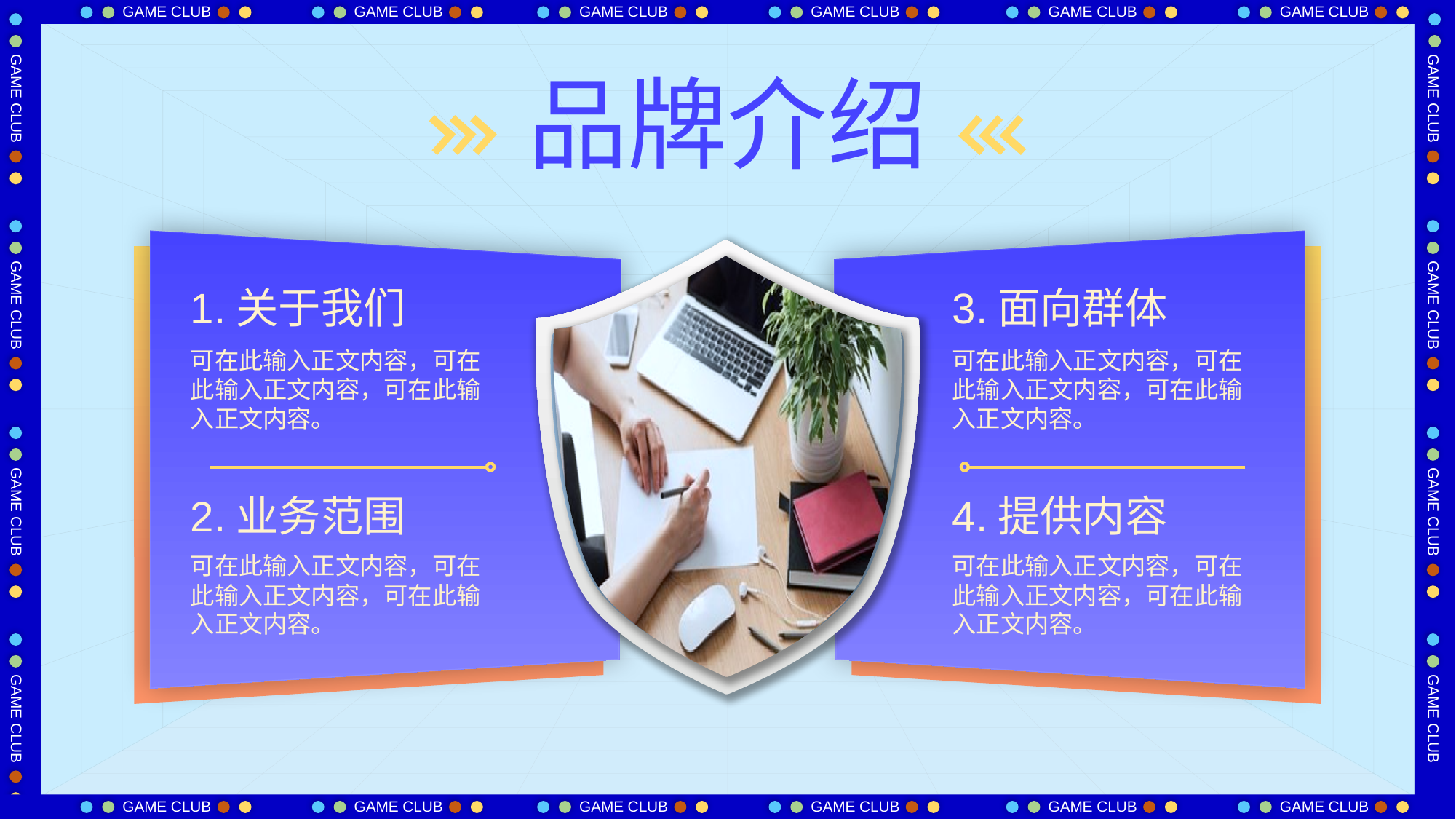

品牌介绍

1.关于我们
3.面向群体

可在此输入正文内容，可在此输入正文内容，可在此输入正文内容。
可在此输入正文内容，可在此输入正文内容，可在此输入正文内容。
2.业务范围
4.提供内容

可在此输入正文内容，可在此输入正文内容，可在此输入正文内容。
可在此输入正文内容，可在此输入正文内容，可在此输入正文内容。